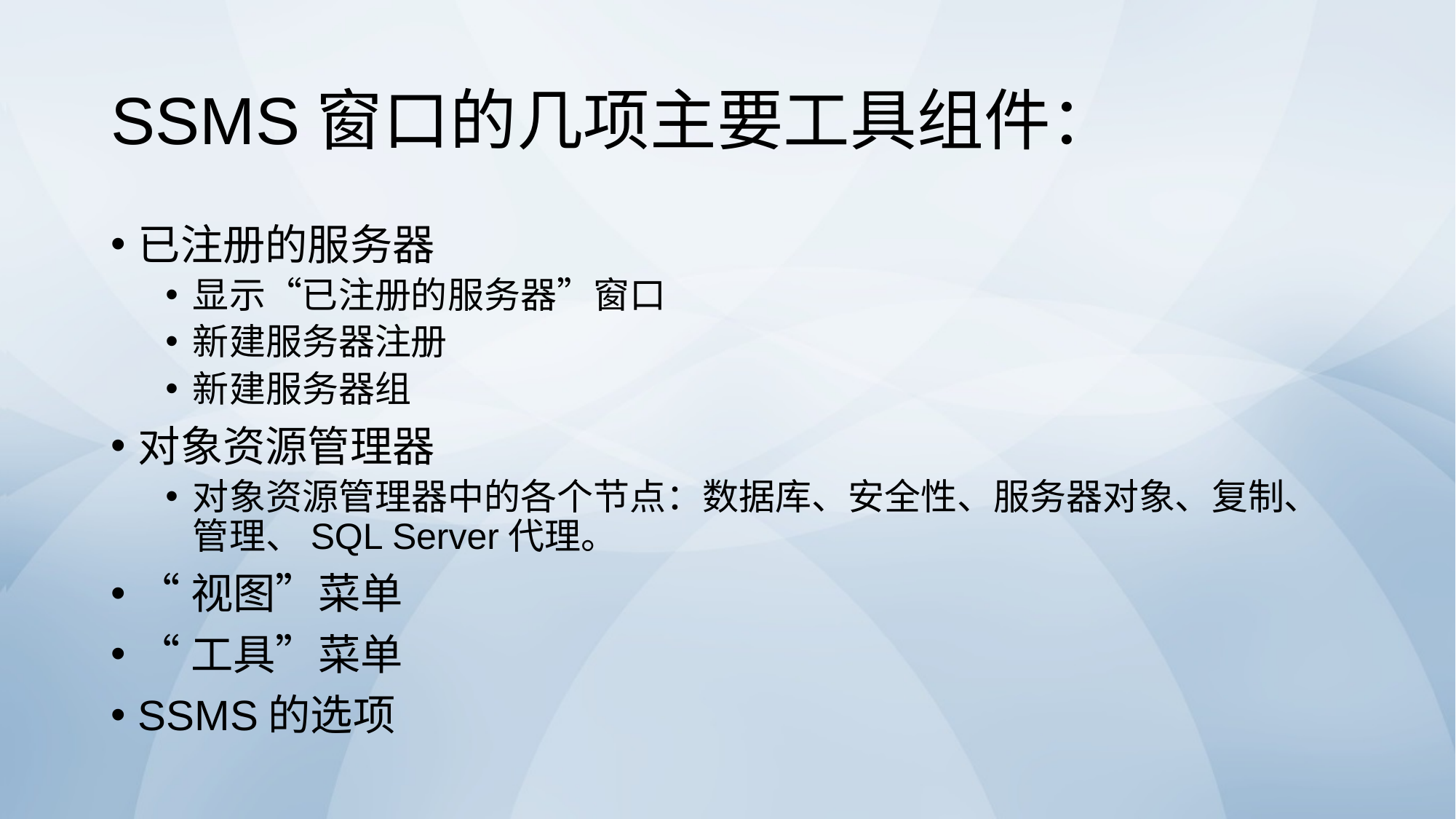

# SSMS窗口的几项主要工具组件：
已注册的服务器
显示“已注册的服务器”窗口
新建服务器注册
新建服务器组
对象资源管理器
对象资源管理器中的各个节点：数据库、安全性、服务器对象、复制、管理、SQL Server代理。
“视图”菜单
“工具”菜单
SSMS的选项